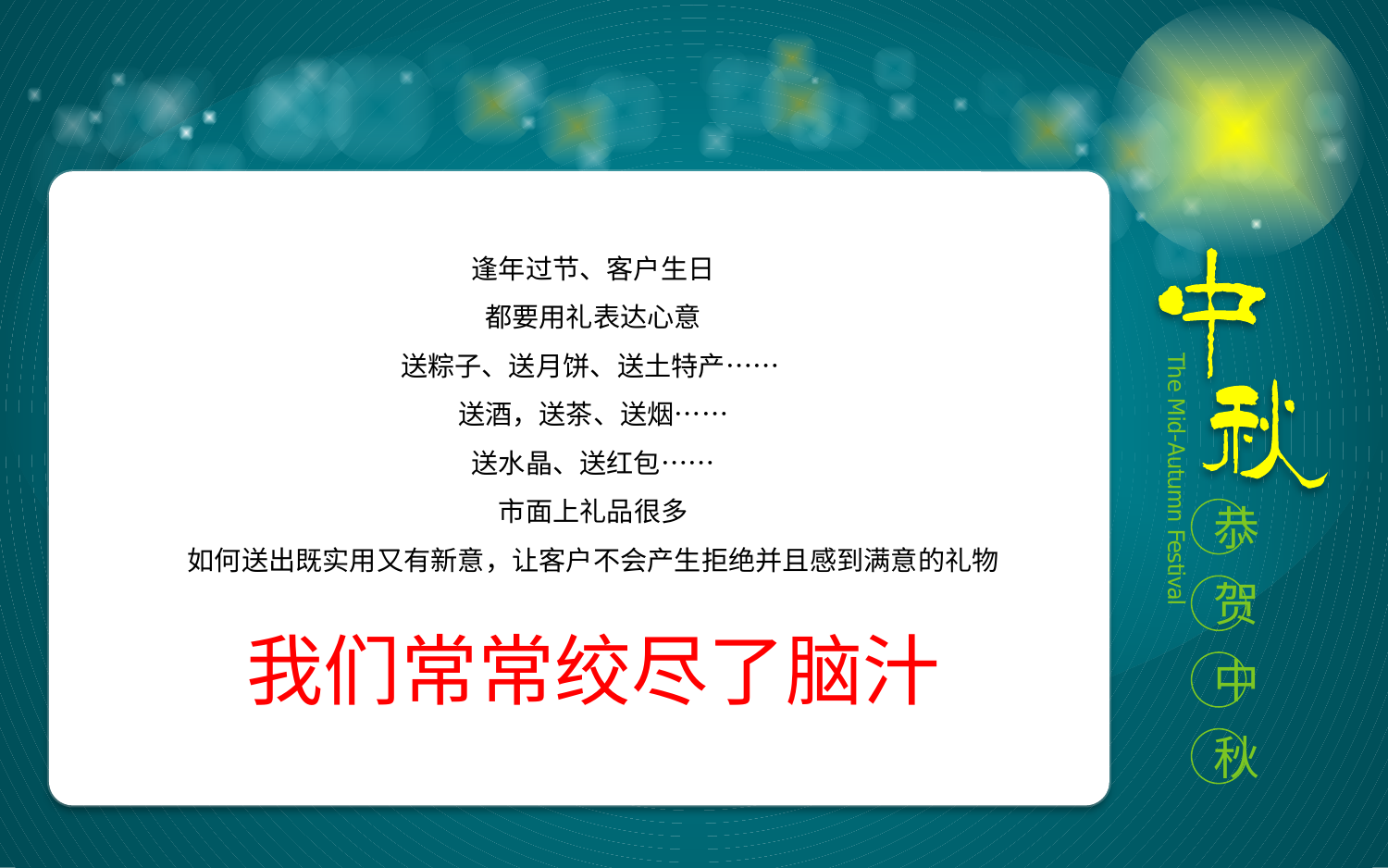

#
逢年过节、客户生日
都要用礼表达心意
送粽子、送月饼、送土特产……
送酒，送茶、送烟……
送水晶、送红包……
市面上礼品很多
如何送出既实用又有新意，让客户不会产生拒绝并且感到满意的礼物
我们常常绞尽了脑汁